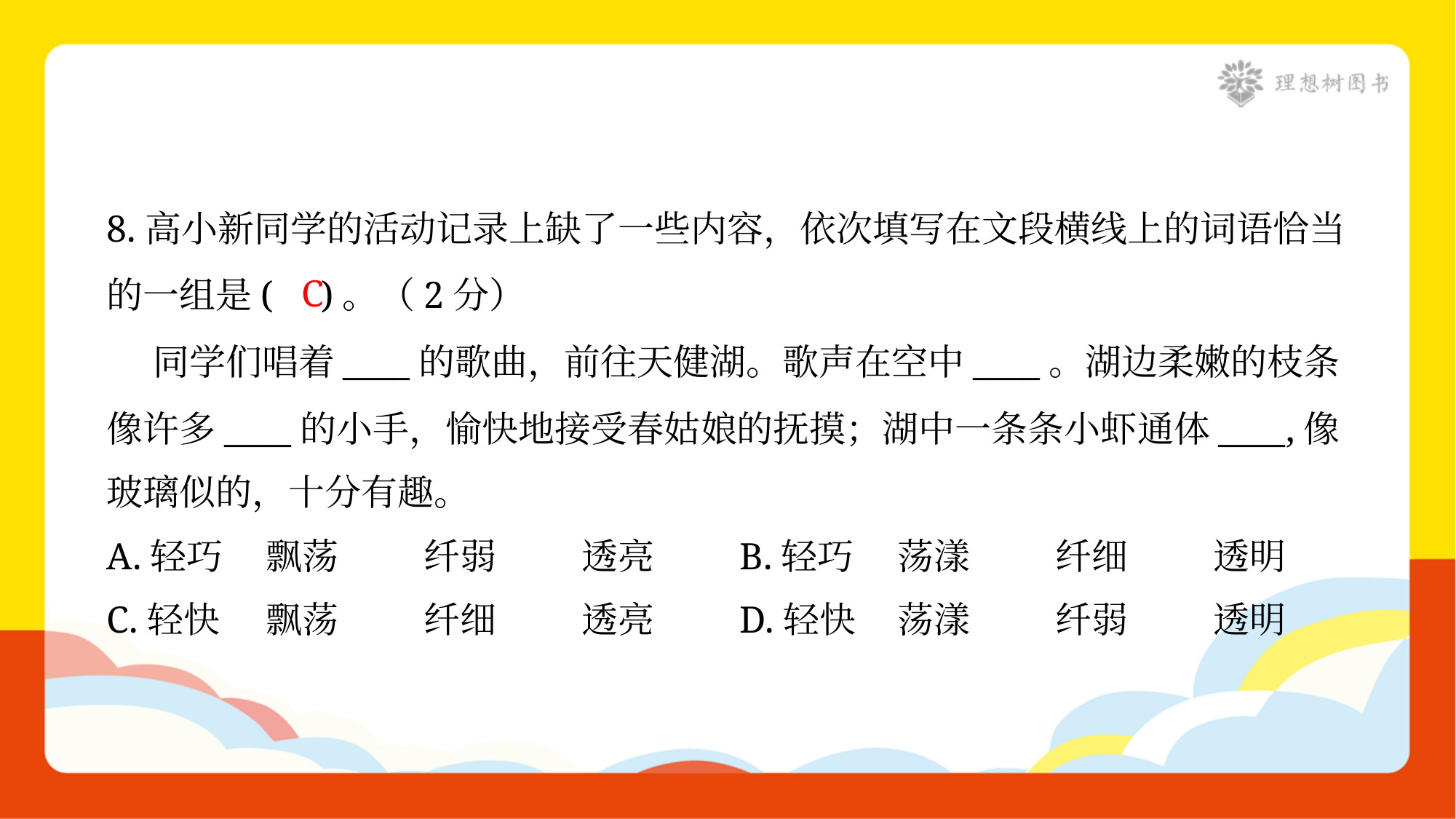

8.高小新同学的活动记录上缺了一些内容，依次填写在文段横线上的词语恰当
的一组是(     )。（2分）
    同学们唱着____的歌曲，前往天健湖。歌声在空中____。湖边柔嫩的枝条
像许多____的小手，愉快地接受春姑娘的抚摸；湖中一条条小虾通体____,像
玻璃似的，十分有趣。
C
A.轻巧	飘荡	纤弱	透亮	B.轻巧	荡漾	纤细	透明
C.轻快	飘荡	纤细	透亮	D.轻快	荡漾	纤弱	透明